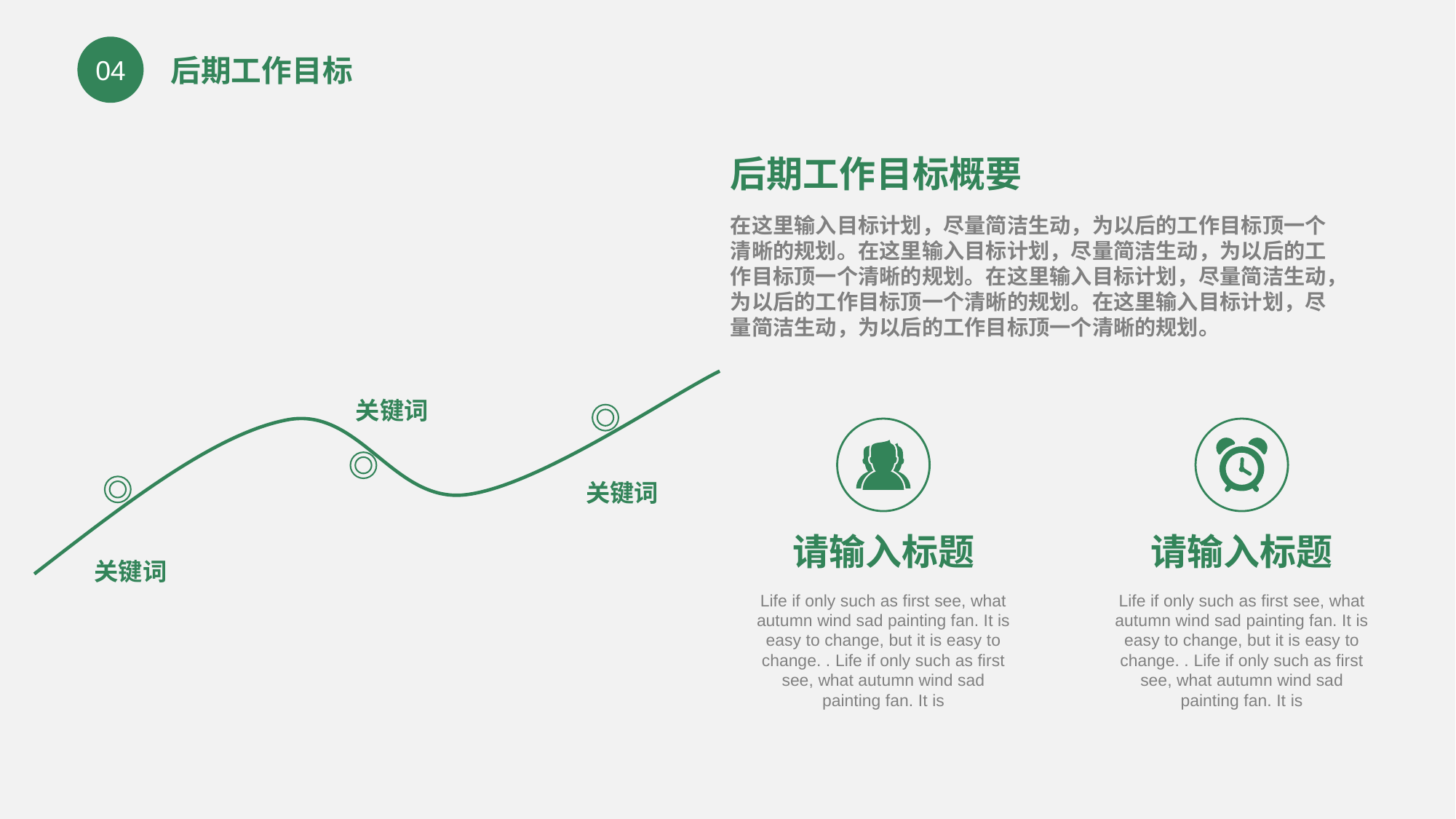

后期工作目标
04
后期工作目标概要
在这里输入目标计划，尽量简洁生动，为以后的工作目标顶一个清晰的规划。在这里输入目标计划，尽量简洁生动，为以后的工作目标顶一个清晰的规划。在这里输入目标计划，尽量简洁生动，为以后的工作目标顶一个清晰的规划。在这里输入目标计划，尽量简洁生动，为以后的工作目标顶一个清晰的规划。

关键词

关键词

请输入标题
请输入标题
关键词
Life if only such as first see, what autumn wind sad painting fan. It is easy to change, but it is easy to change. . Life if only such as first see, what autumn wind sad painting fan. It is
Life if only such as first see, what autumn wind sad painting fan. It is easy to change, but it is easy to change. . Life if only such as first see, what autumn wind sad painting fan. It is